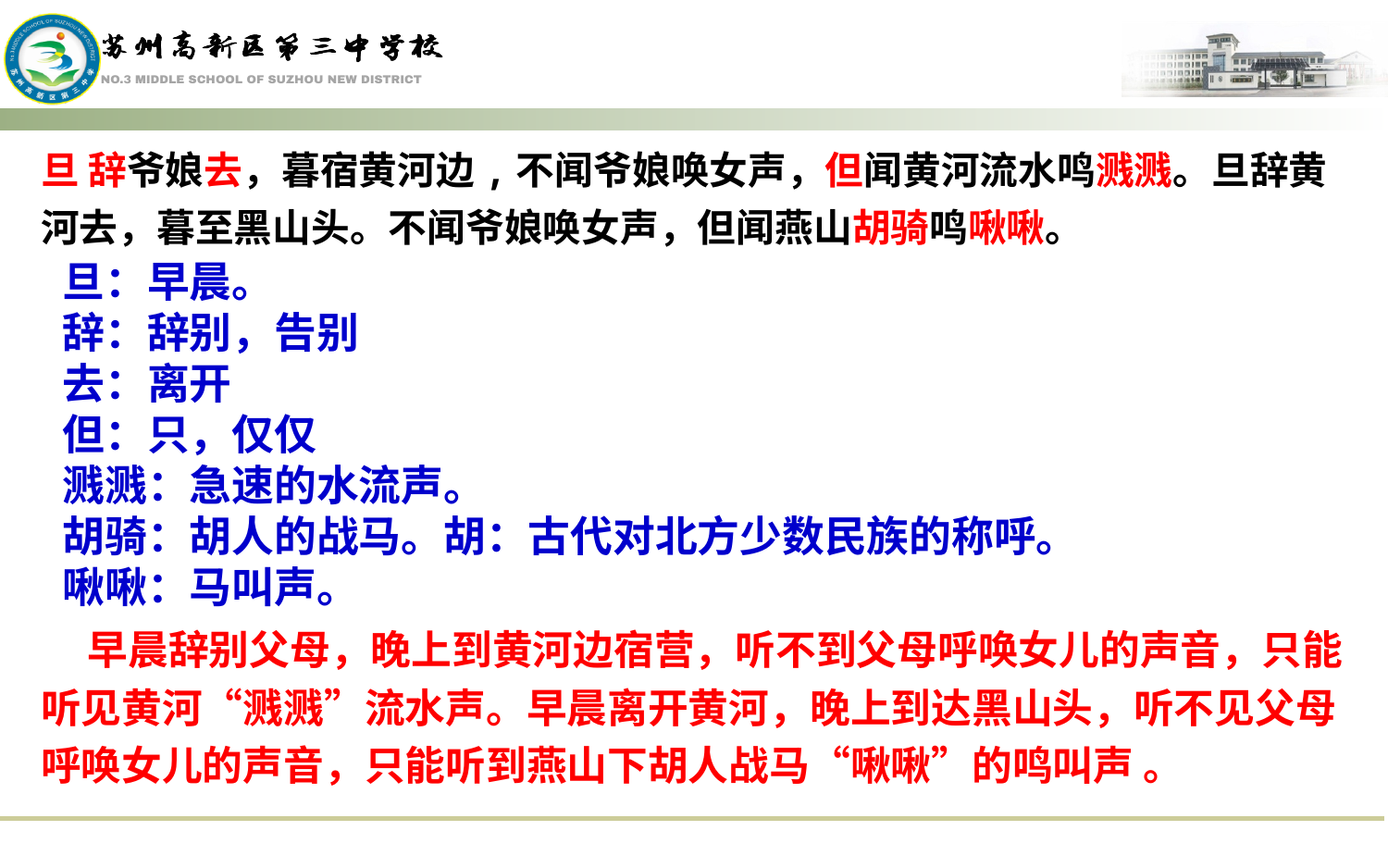

旦 辞爷娘去，暮宿黄河边,不闻爷娘唤女声，但闻黄河流水鸣溅溅。旦辞黄河去，暮至黑山头。不闻爷娘唤女声，但闻燕山胡骑鸣啾啾。
旦：早晨。
辞：辞别，告别
去：离开
但：只，仅仅
溅溅：急速的水流声。
胡骑：胡人的战马。胡：古代对北方少数民族的称呼。
啾啾：马叫声。
    早晨辞别父母，晚上到黄河边宿营，听不到父母呼唤女儿的声音，只能听见黄河“溅溅”流水声。早晨离开黄河，晚上到达黑山头，听不见父母呼唤女儿的声音，只能听到燕山下胡人战马“啾啾”的鸣叫声 。